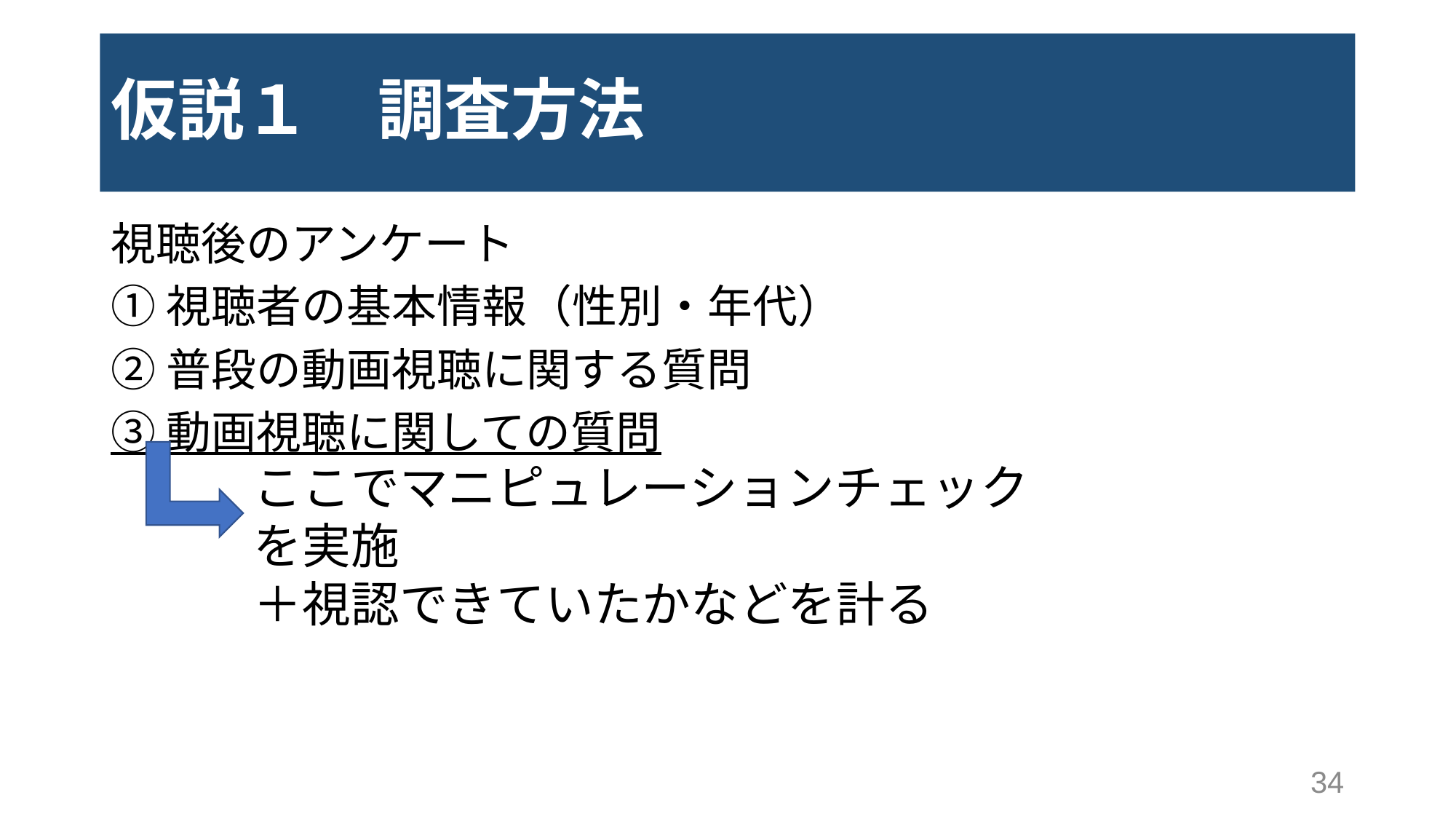

# 仮説１　調査方法
視聴後のアンケート
①視聴者の基本情報（性別・年代）
②普段の動画視聴に関する質問
③動画視聴に関しての質問

ここでマニピュレーションチェックを実施
＋視認できていたかなどを計る

34